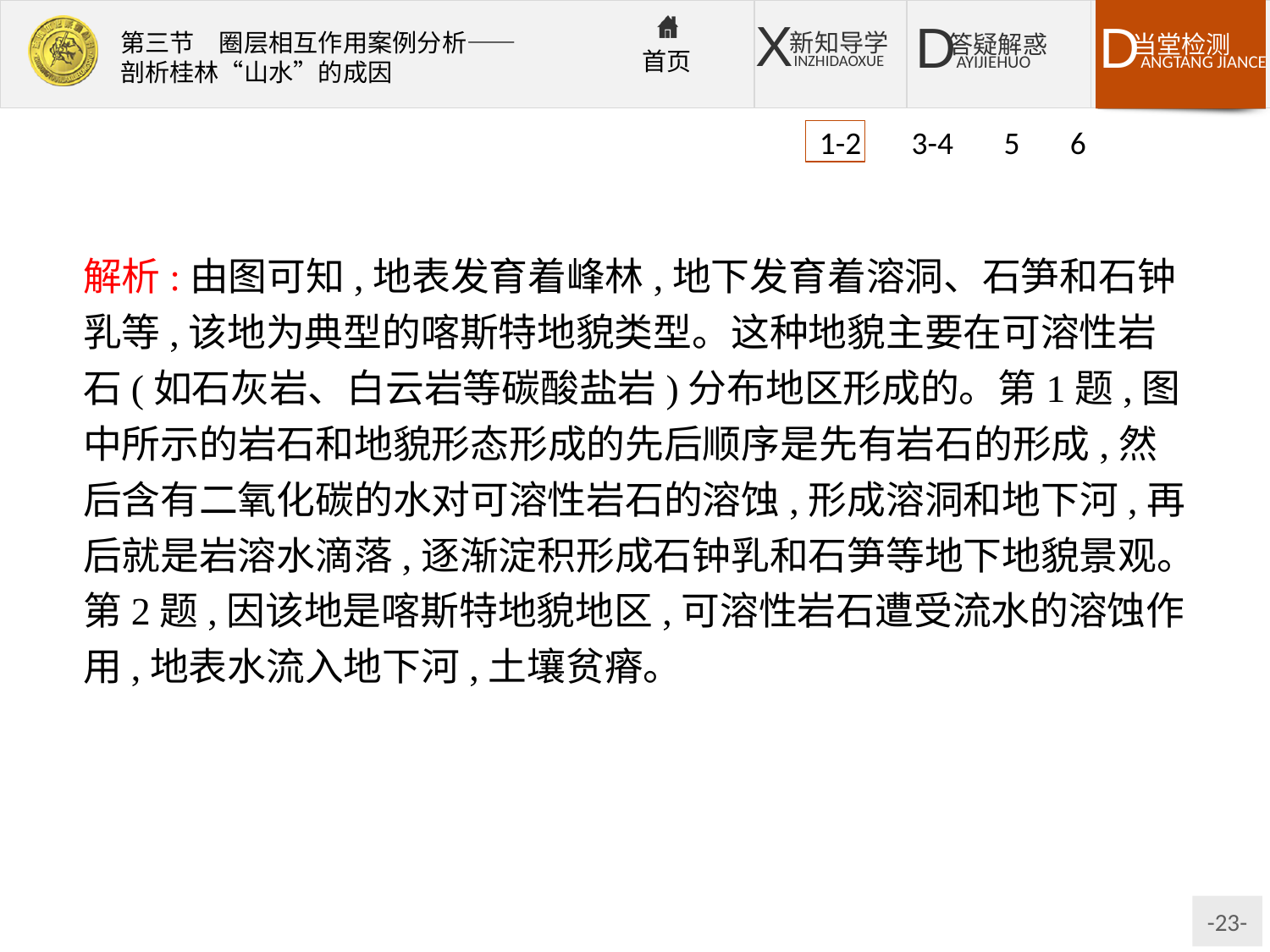

1-2       3-4       5       6

解析:由图可知,地表发育着峰林,地下发育着溶洞、石笋和石钟乳等,该地为典型的喀斯特地貌类型。这种地貌主要在可溶性岩石(如石灰岩、白云岩等碳酸盐岩)分布地区形成的。第1题,图中所示的岩石和地貌形态形成的先后顺序是先有岩石的形成,然后含有二氧化碳的水对可溶性岩石的溶蚀,形成溶洞和地下河,再后就是岩溶水滴落,逐渐淀积形成石钟乳和石笋等地下地貌景观。第2题,因该地是喀斯特地貌地区,可溶性岩石遭受流水的溶蚀作用,地表水流入地下河,土壤贫瘠。
答案:1.D　2.C